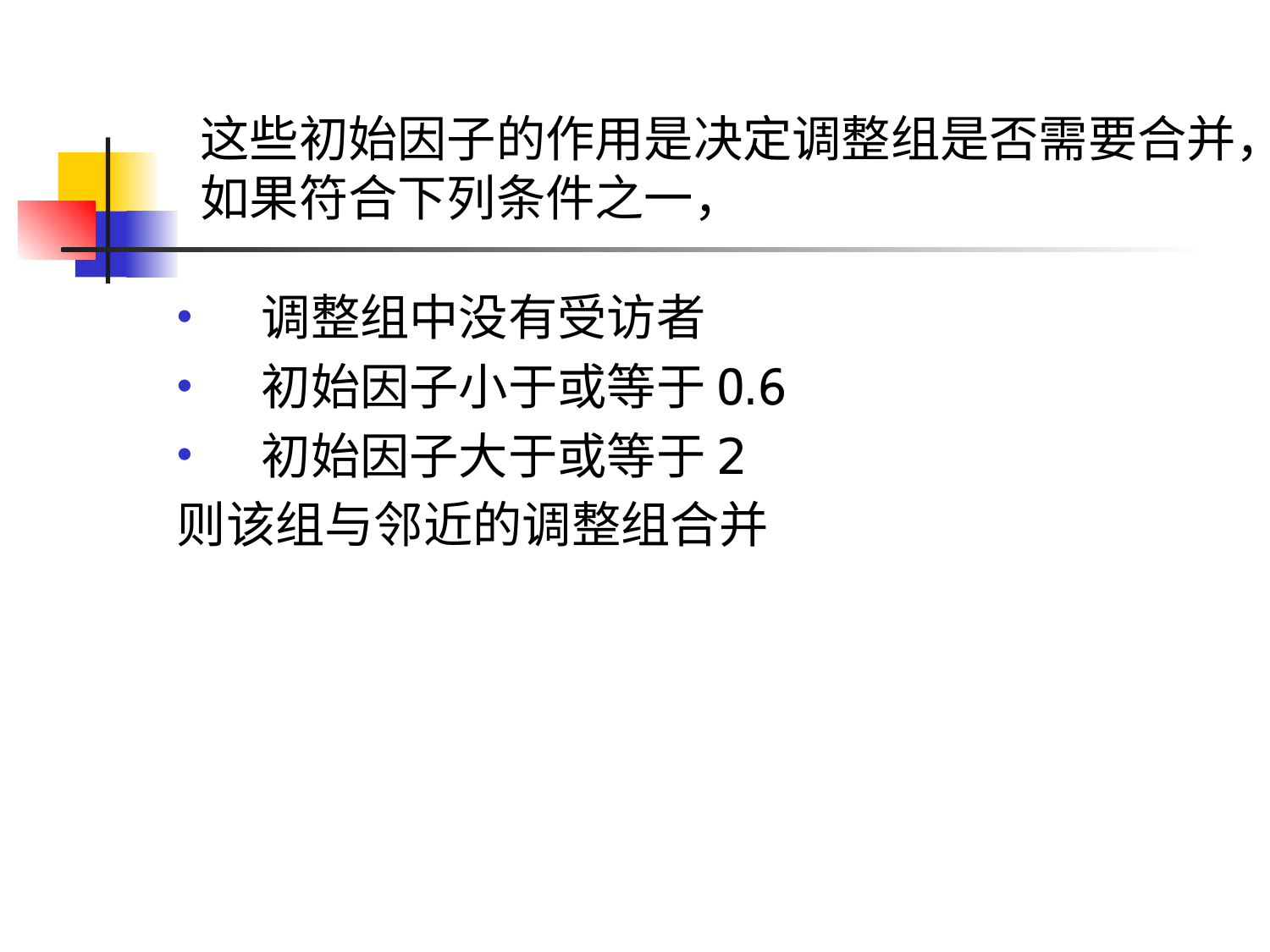

# 这些初始因子的作用是决定调整组是否需要合并，如果符合下列条件之一，
调整组中没有受访者
初始因子小于或等于0.6
初始因子大于或等于2
则该组与邻近的调整组合并